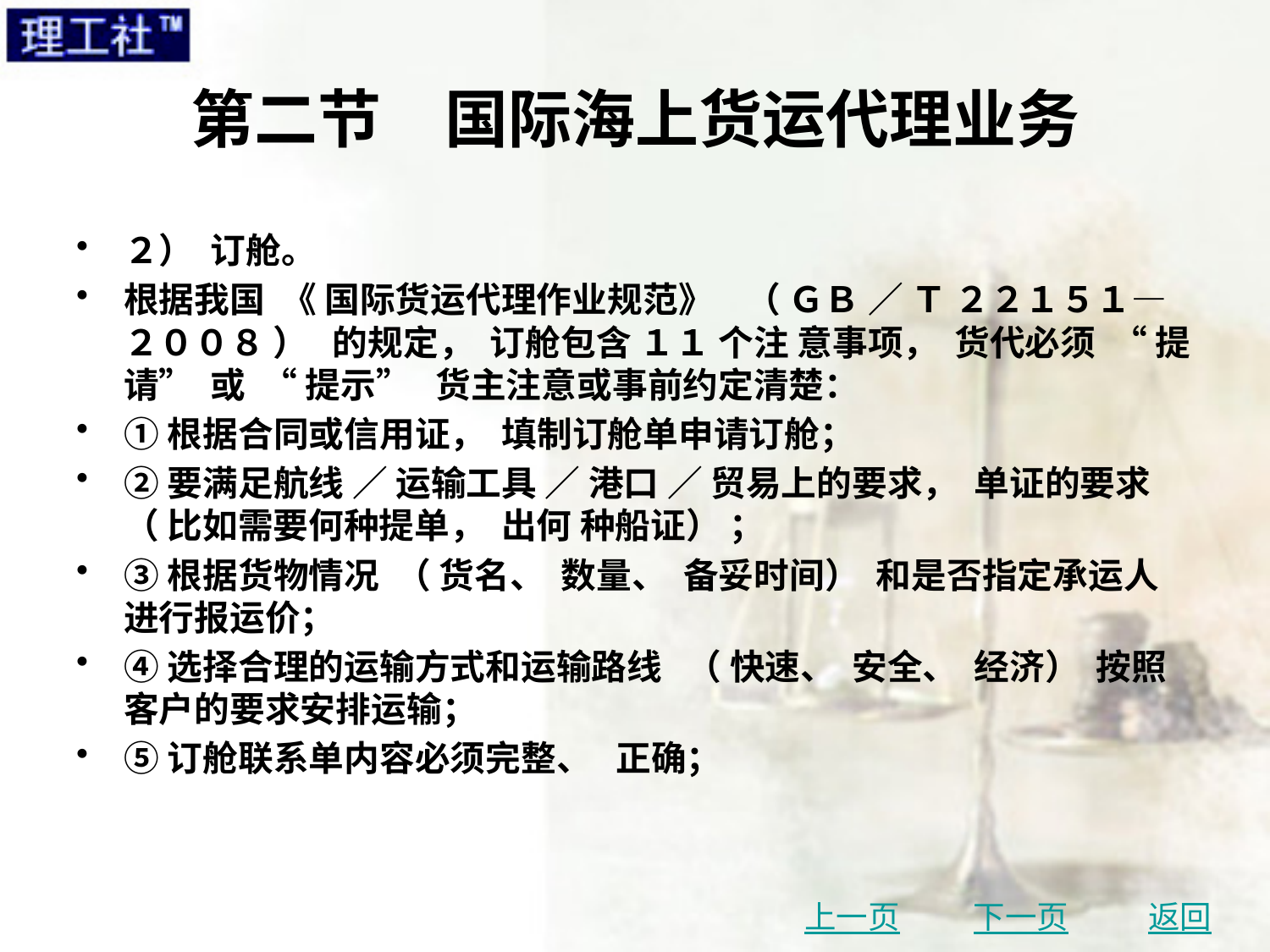

# 第二节　国际海上货运代理业务
２）  订舱。
根据我国  《 国际货运代理作业规范》    （ ＧＢ ／ Ｔ ２２１５１—２００８ ）   的规定，  订舱包含 １１ 个注 意事项，  货代必须  “ 提请”  或  “ 提示”   货主注意或事前约定清楚：
①根据合同或信用证，  填制订舱单申请订舱；
②要满足航线 ／ 运输工具 ／ 港口 ／ 贸易上的要求，  单证的要求  （ 比如需要何种提单，  出何 种船证） ；
③根据货物情况  （ 货名、  数量、  备妥时间）  和是否指定承运人进行报运价；
④选择合理的运输方式和运输路线   （ 快速、  安全、  经济）  按照客户的要求安排运输；
⑤订舱联系单内容必须完整、   正确；

上一页
下一页
返回